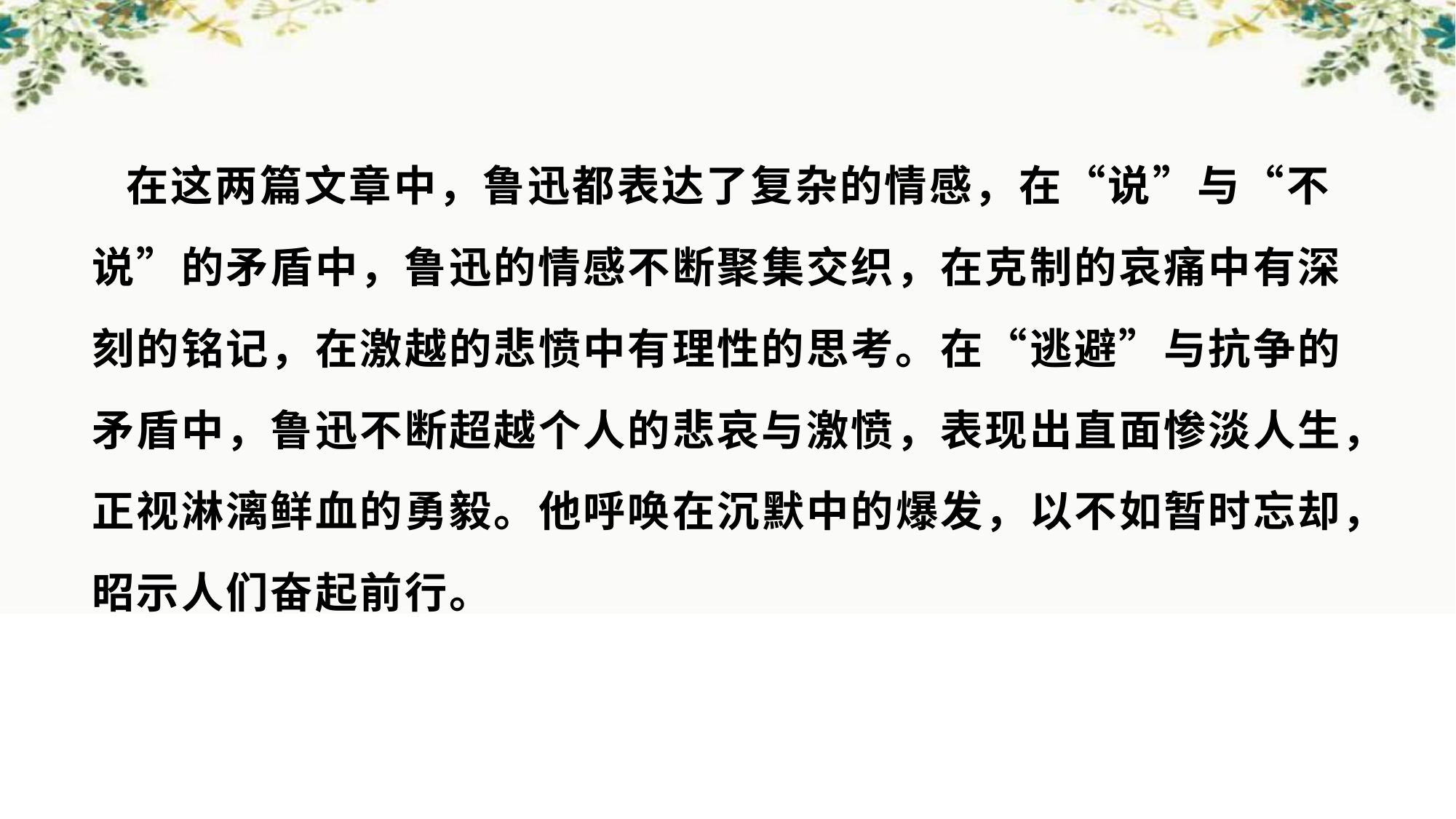

#
  在这两篇文章中，鲁迅都表达了复杂的情感，在“说”与“不说”的矛盾中，鲁迅的情感不断聚集交织，在克制的哀痛中有深刻的铭记，在激越的悲愤中有理性的思考。在“逃避”与抗争的矛盾中，鲁迅不断超越个人的悲哀与激愤，表现出直面惨淡人生，正视淋漓鲜血的勇毅。他呼唤在沉默中的爆发，以不如暂时忘却，昭示人们奋起前行。